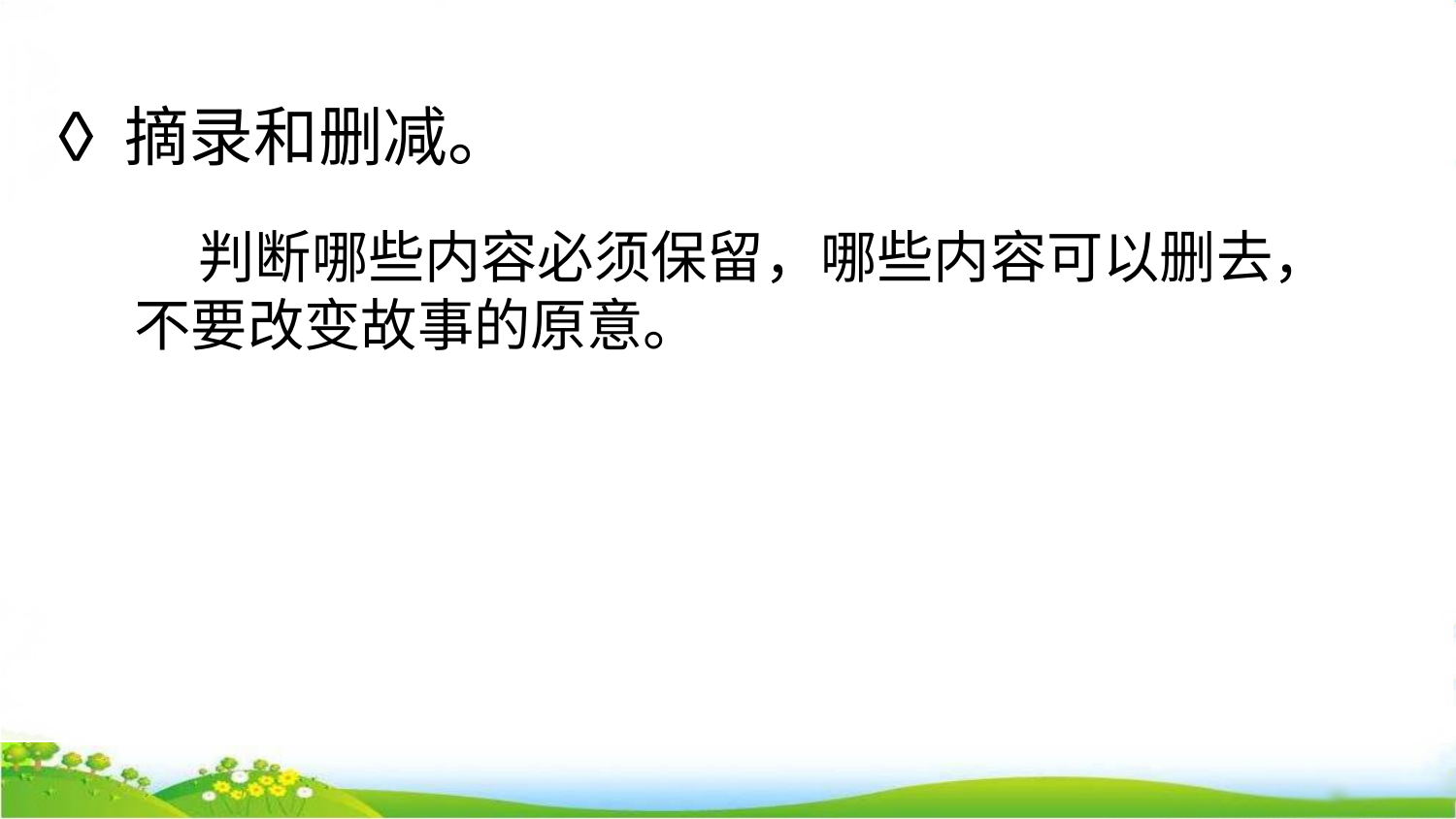

◊摘录和删减。
    判断哪些内容必须保留，哪些内容可以删去，不要改变故事的原意。